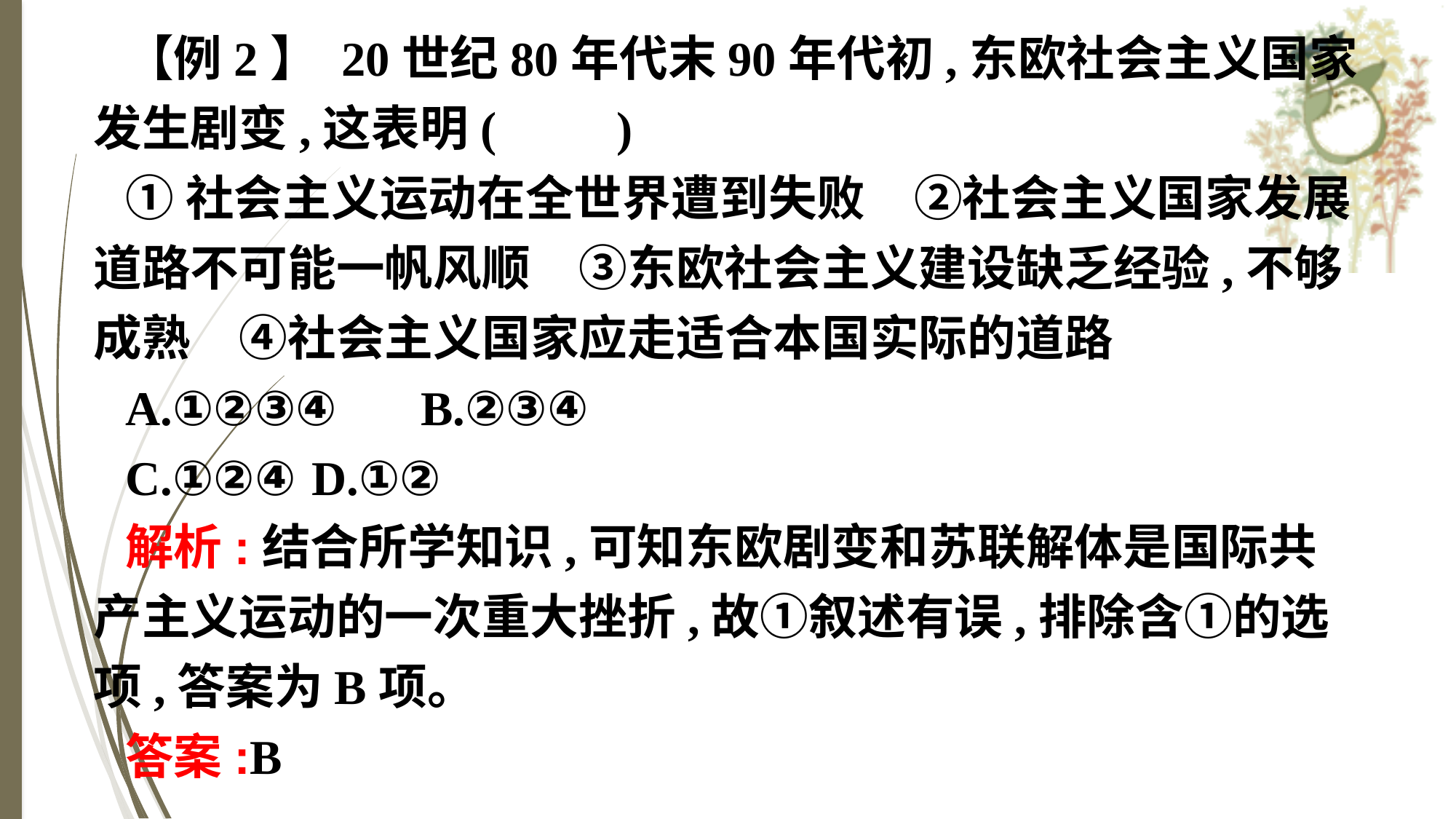

【例2】 20世纪80年代末90年代初,东欧社会主义国家发生剧变,这表明(　　)
①社会主义运动在全世界遭到失败　②社会主义国家发展道路不可能一帆风顺　③东欧社会主义建设缺乏经验,不够成熟　④社会主义国家应走适合本国实际的道路
A.①②③④	B.②③④
C.①②④	D.①②
解析:结合所学知识,可知东欧剧变和苏联解体是国际共产主义运动的一次重大挫折,故①叙述有误,排除含①的选项,答案为B项。
答案:B